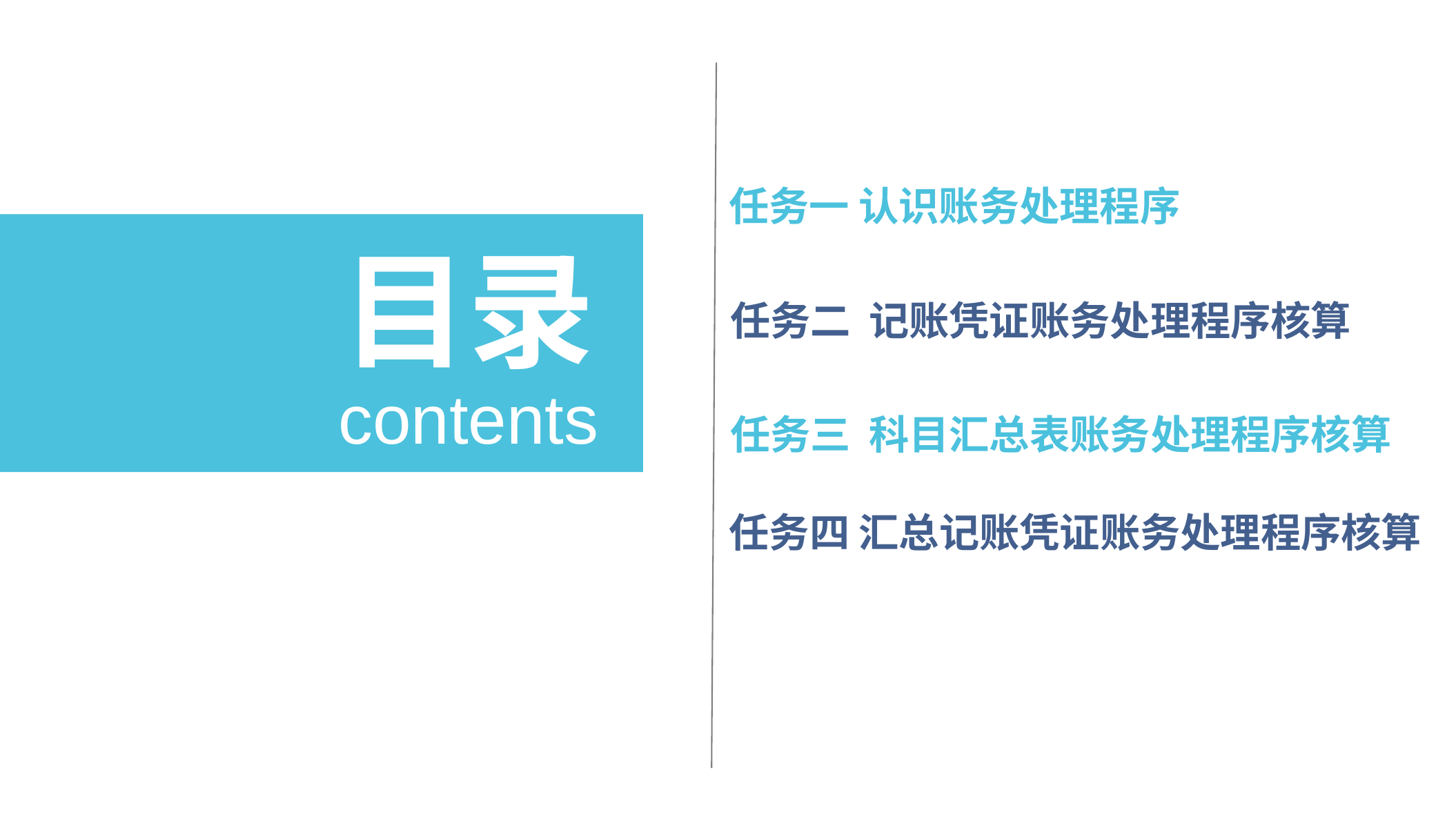

任务一 认识账务处理程序

目录
任务二  记账凭证账务处理程序核算
contents
任务三  科目汇总表账务处理程序核算
任务四 汇总记账凭证账务处理程序核算